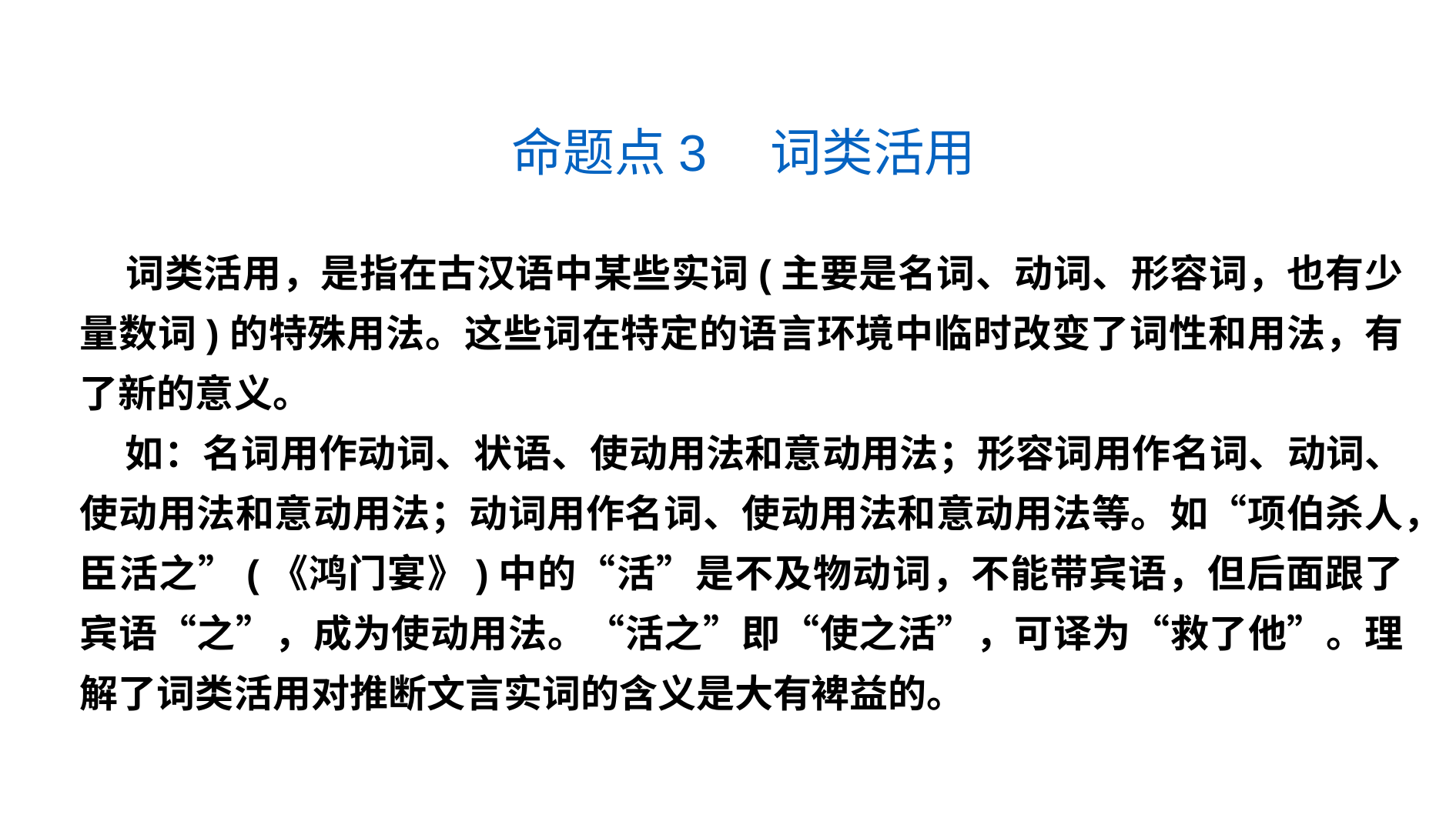

命题点3　词类活用
    词类活用，是指在古汉语中某些实词(主要是名词、动词、形容词，也有少量数词)的特殊用法。这些词在特定的语言环境中临时改变了词性和用法，有了新的意义。
    如：名词用作动词、状语、使动用法和意动用法；形容词用作名词、动词、使动用法和意动用法；动词用作名词、使动用法和意动用法等。如“项伯杀人，臣活之”(《鸿门宴》)中的“活”是不及物动词，不能带宾语，但后面跟了宾语“之”，成为使动用法。“活之”即“使之活”，可译为“救了他”。理解了词类活用对推断文言实词的含义是大有裨益的。